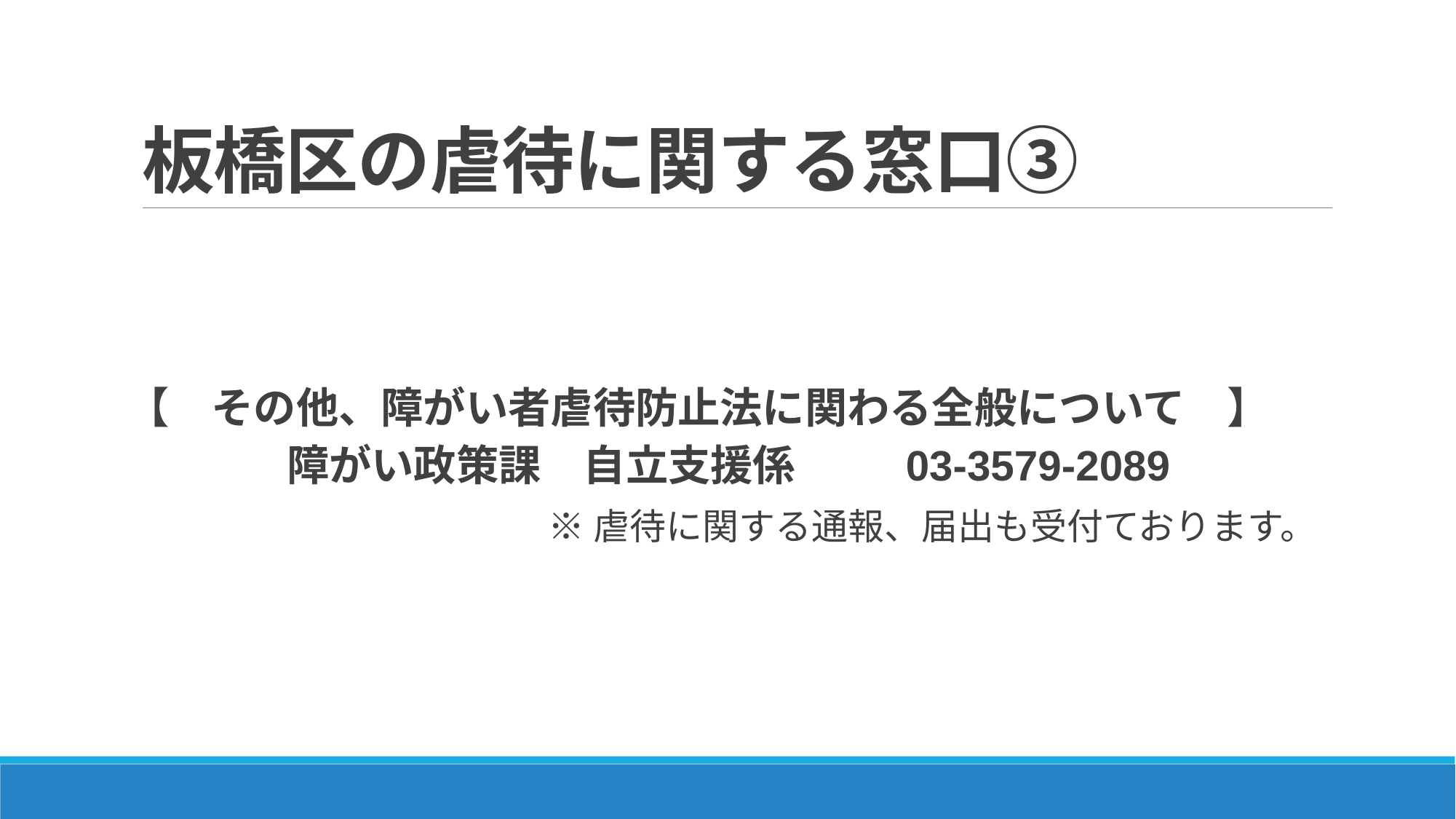

# 板橋区の虐待に関する窓口③

【　その他、障がい者虐待防止法に関わる全般について　】
  障がい政策課　自立支援係　      03-3579-2089
※虐待に関する通報、届出も受付ております。